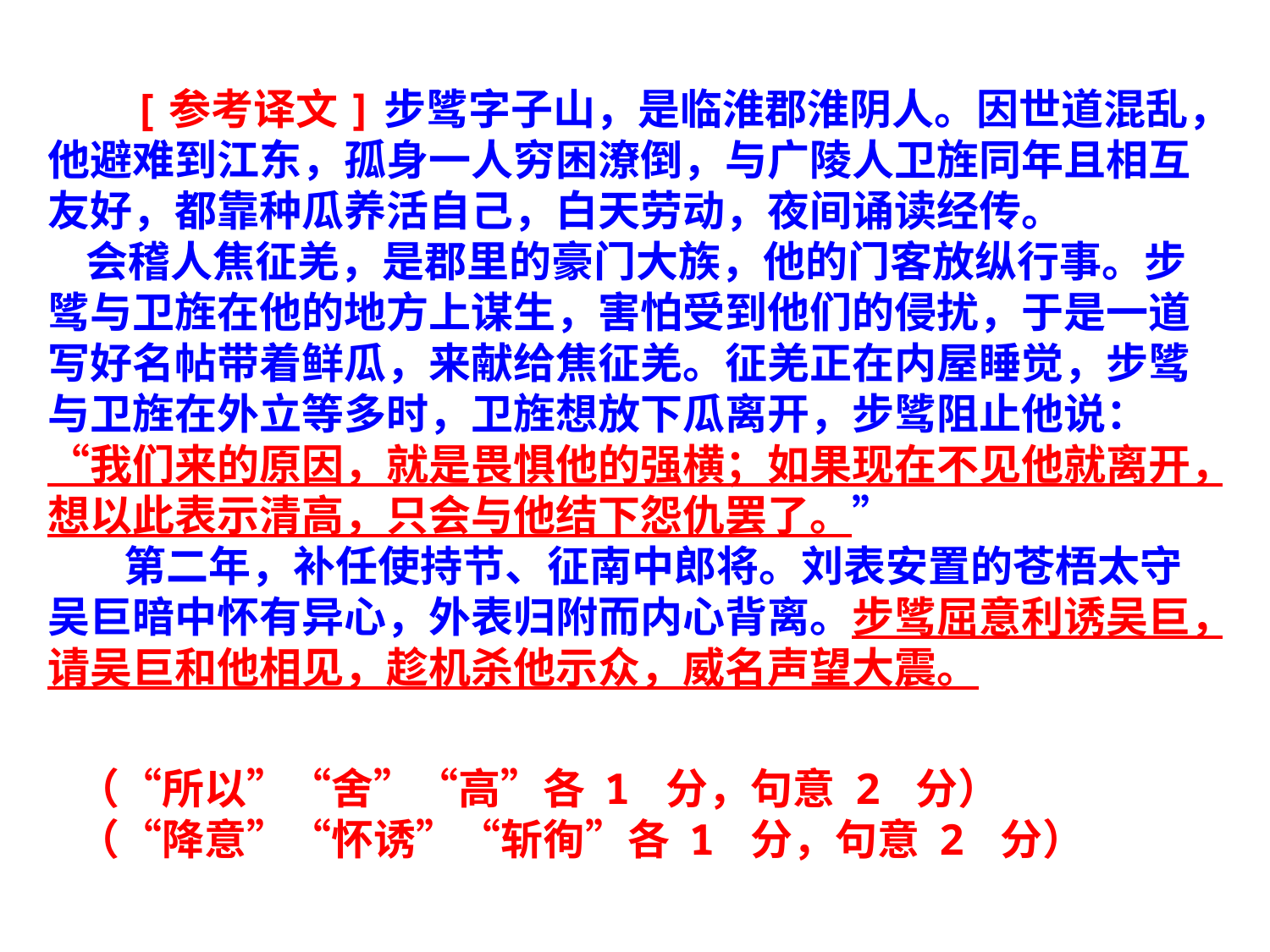

[参考译文]步骘字子山，是临淮郡淮阴人。因世道混乱，他避难到江东，孤身一人穷困潦倒，与广陵人卫旌同年且相互友好，都靠种瓜养活自己，白天劳动，夜间诵读经传。
   会稽人焦征羌，是郡里的豪门大族，他的门客放纵行事。步骘与卫旌在他的地方上谋生，害怕受到他们的侵扰，于是一道写好名帖带着鲜瓜，来献给焦征羌。征羌正在内屋睡觉，步骘与卫旌在外立等多时，卫旌想放下瓜离开，步骘阻止他说：“我们来的原因，就是畏惧他的强横；如果现在不见他就离开，想以此表示清高，只会与他结下怨仇罢了。”
       第二年，补任使持节、征南中郎将。刘表安置的苍梧太守吴巨暗中怀有异心，外表归附而内心背离。步骘屈意利诱吴巨，请吴巨和他相见，趁机杀他示众，威名声望大震。
（“所以”“舍”“高”各 1 分，句意 2 分）
（“降意”“怀诱”“斩徇”各 1 分，句意 2 分）